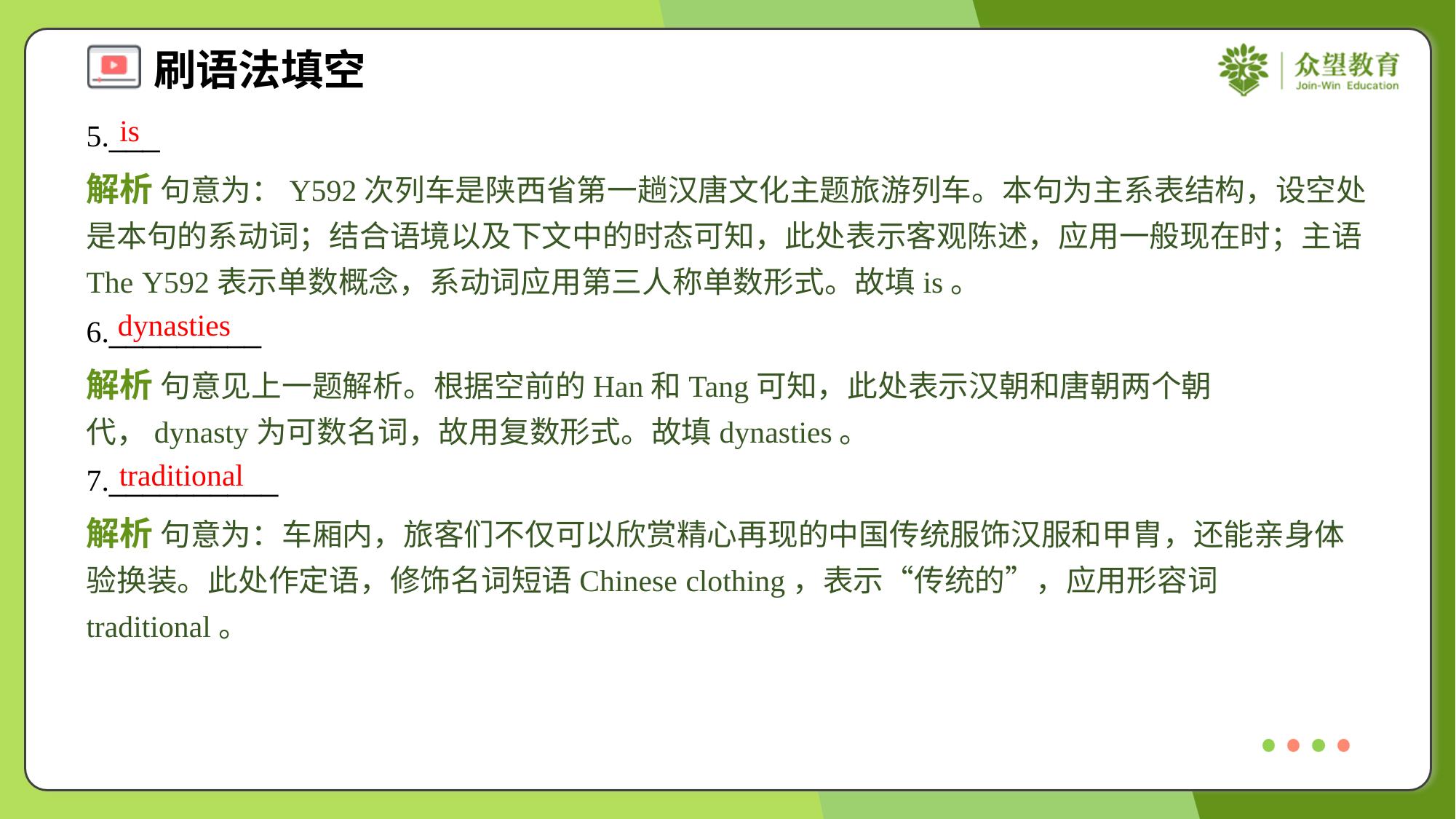

is
5.___
解析 句意为：Y592次列车是陕西省第一趟汉唐文化主题旅游列车。本句为主系表结构，设空处是本句的系动词；结合语境以及下文中的时态可知，此处表示客观陈述，应用一般现在时；主语The Y592表示单数概念，系动词应用第三人称单数形式。故填is。
dynasties
6._________
解析 句意见上一题解析。根据空前的Han和Tang可知，此处表示汉朝和唐朝两个朝代，dynasty为可数名词，故用复数形式。故填dynasties。
traditional
7.__________
解析 句意为：车厢内，旅客们不仅可以欣赏精心再现的中国传统服饰汉服和甲胄，还能亲身体验换装。此处作定语，修饰名词短语Chinese clothing，表示“传统的”，应用形容词traditional。